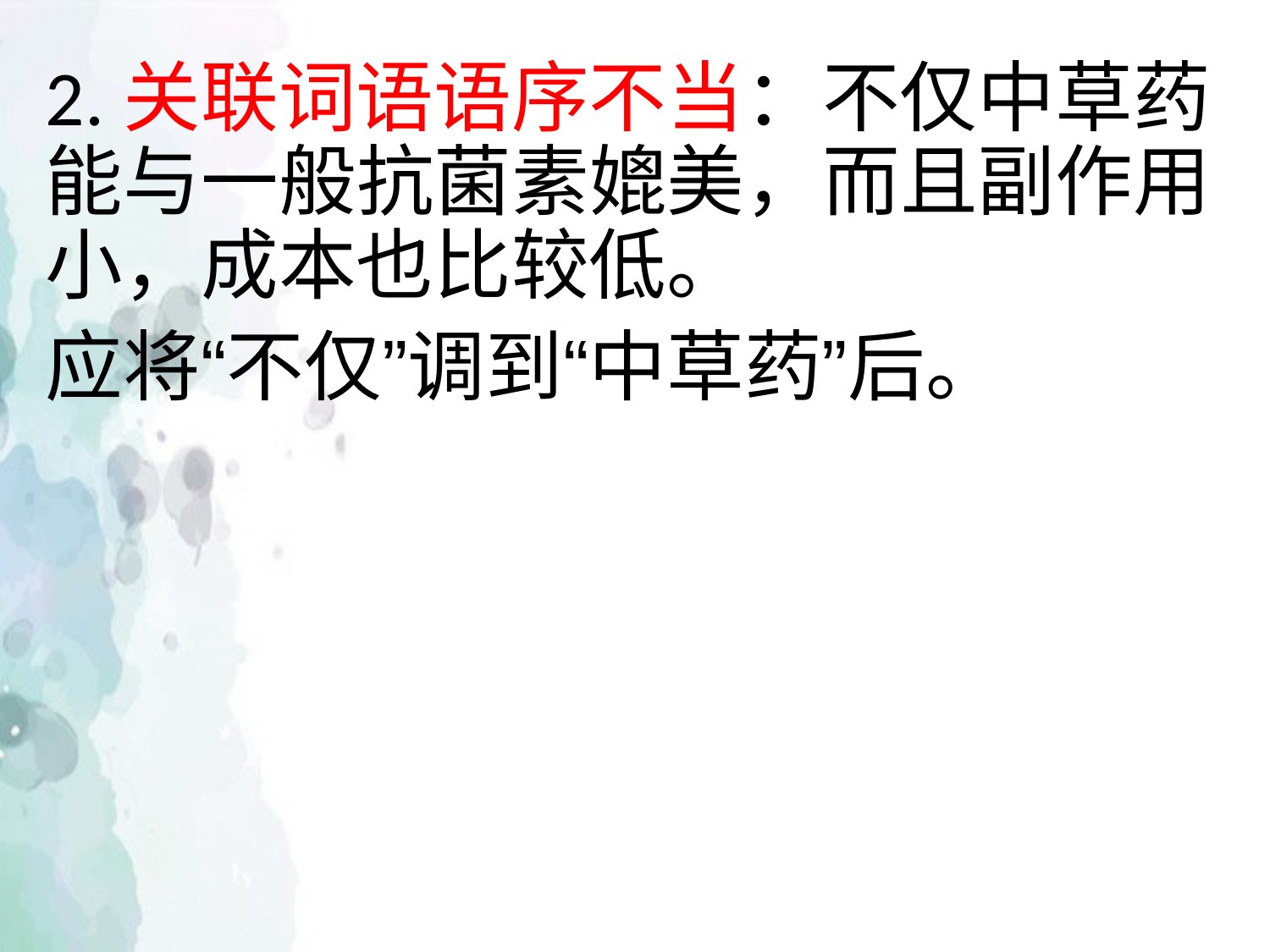

2.关联词语语序不当：不仅中草药能与一般抗菌素媲美，而且副作用小，成本也比较低。
应将“不仅”调到“中草药”后。